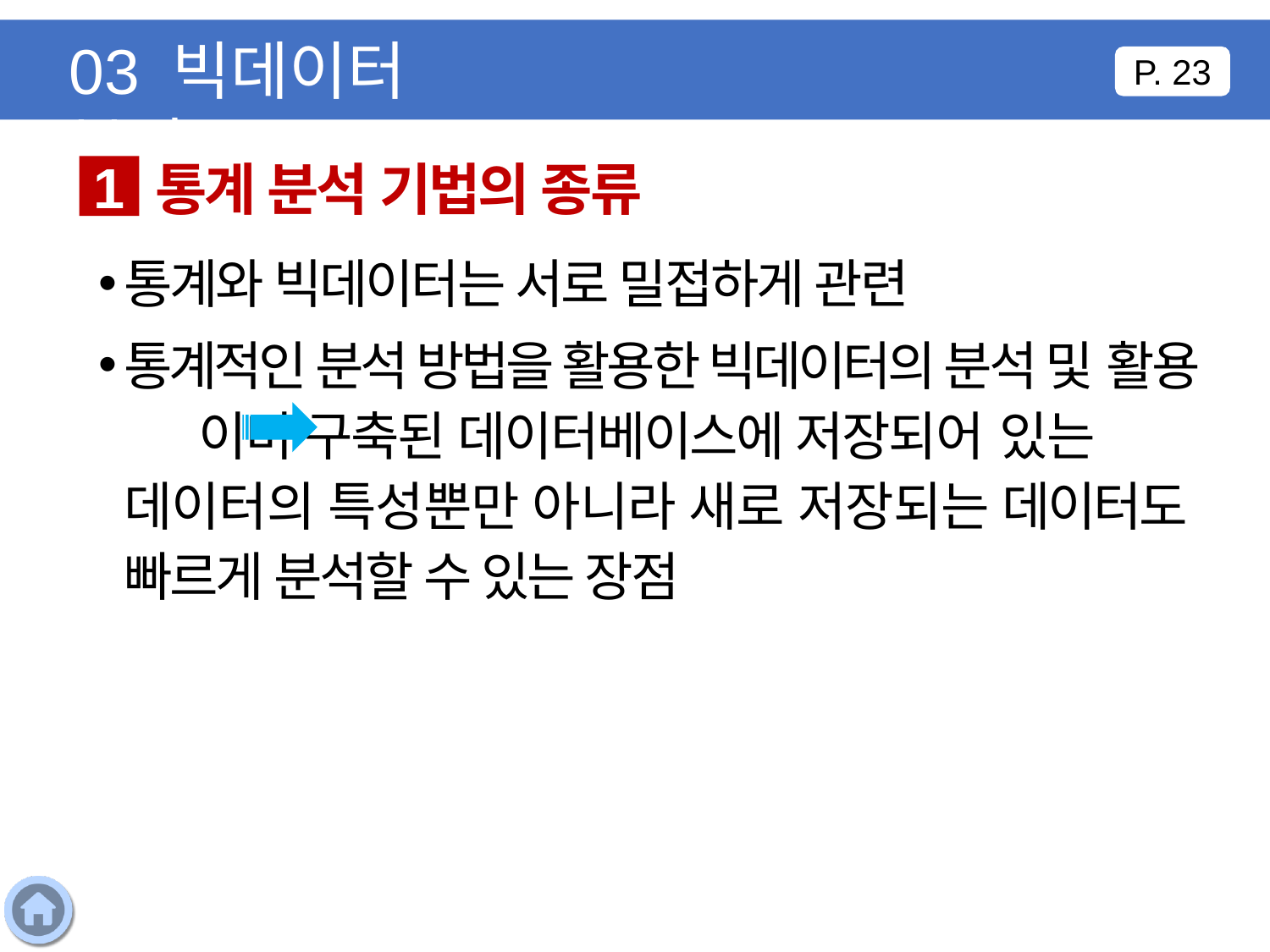

03 빅데이터 분석
P. 23
통계 분석 기법의 종류
1
통계와 빅데이터는 서로 밀접하게 관련
통계적인 분석 방법을 활용한 빅데이터의 분석 및 활용       이미 구축된 데이터베이스에 저장되어 있는 데이터의 특성뿐만 아니라 새로 저장되는 데이터도 빠르게 분석할 수 있는 장점